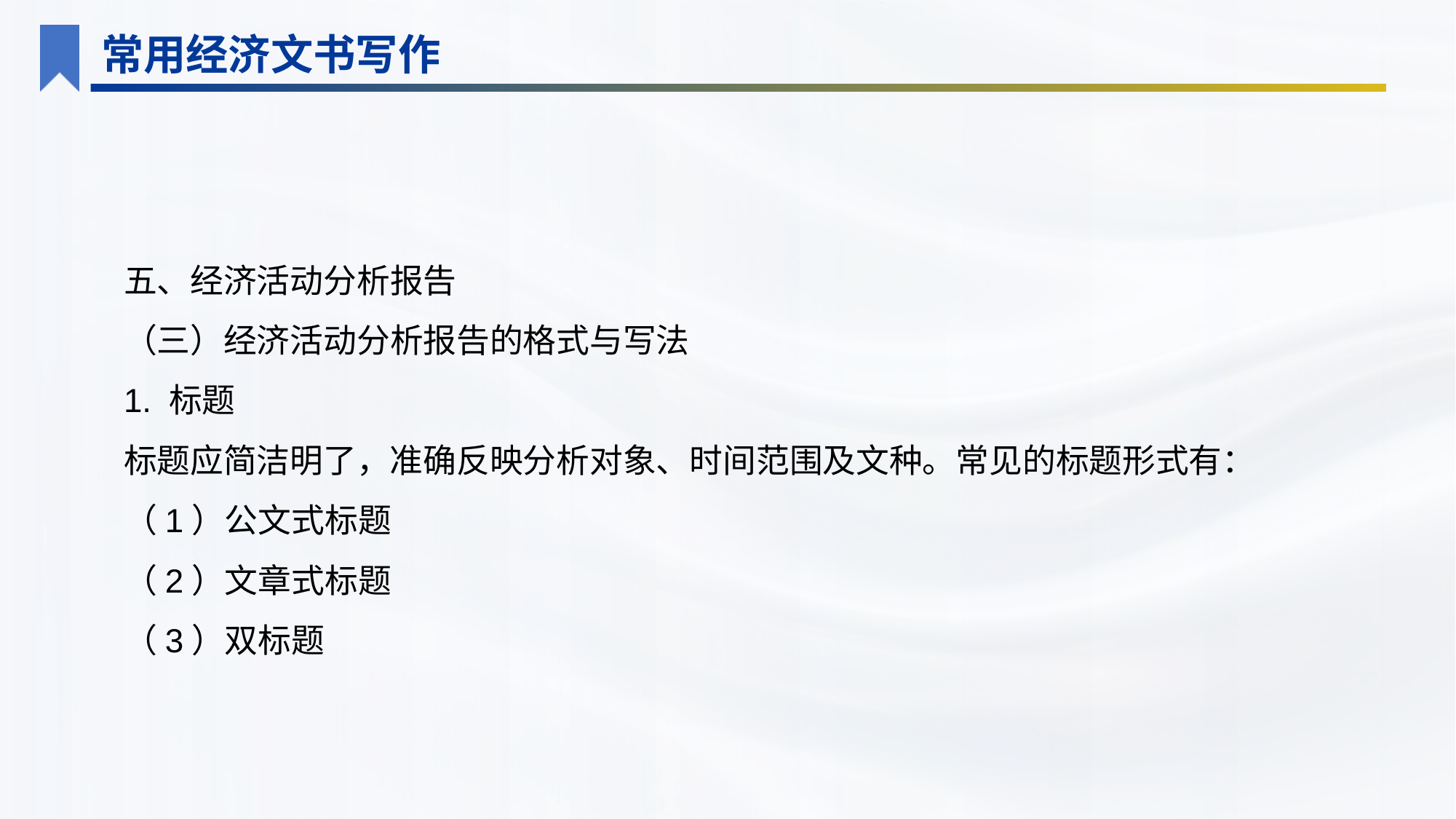

常用经济文书写作
五、经济活动分析报告
（三）经济活动分析报告的格式与写法
1. 标题
标题应简洁明了，准确反映分析对象、时间范围及文种。常见的标题形式有：
（1）公文式标题
（2）文章式标题
（3）双标题